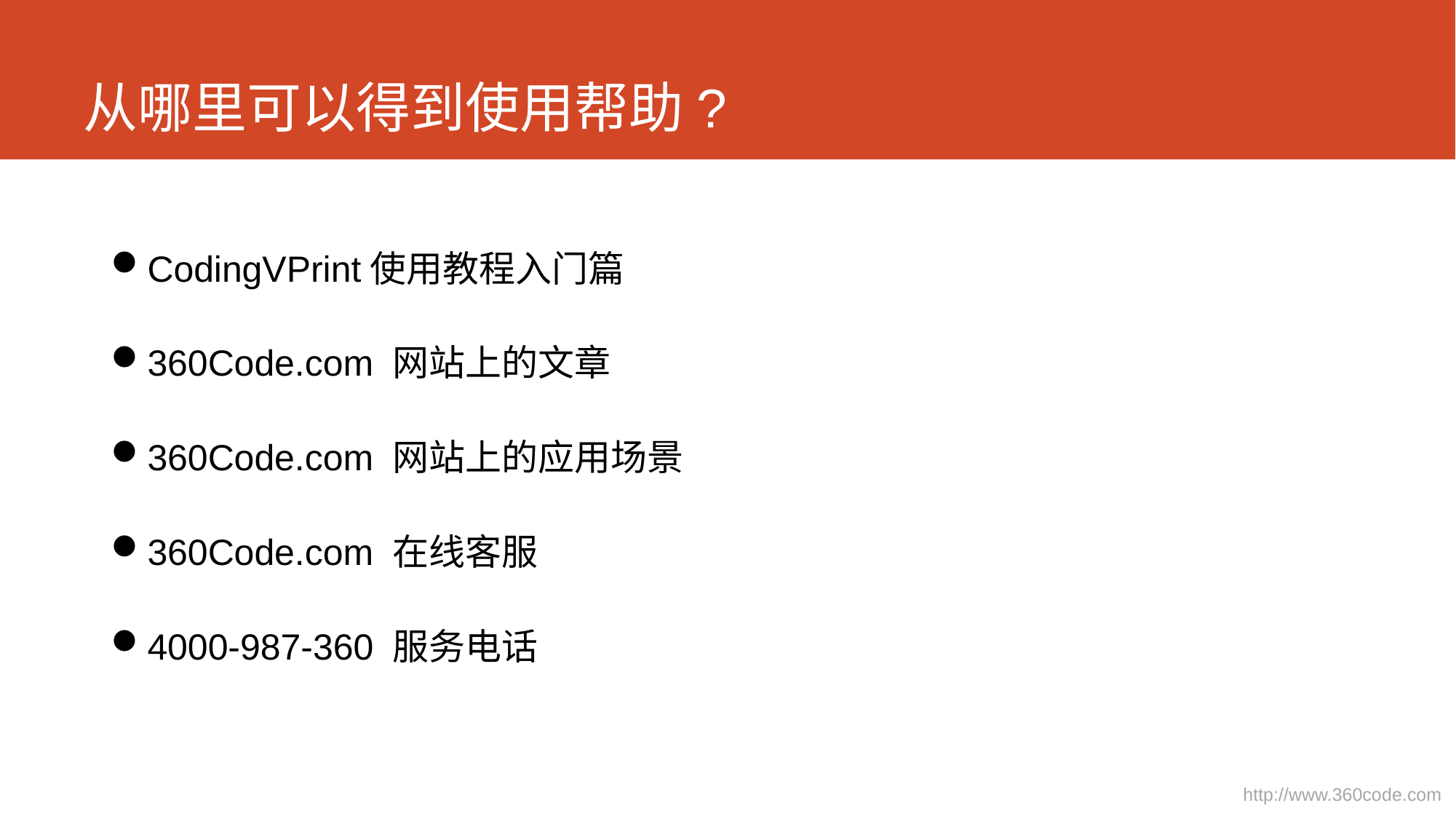

# 从哪里可以得到使用帮助?
CodingVPrint使用教程入门篇
360Code.com 网站上的文章
360Code.com 网站上的应用场景
360Code.com 在线客服
4000-987-360 服务电话